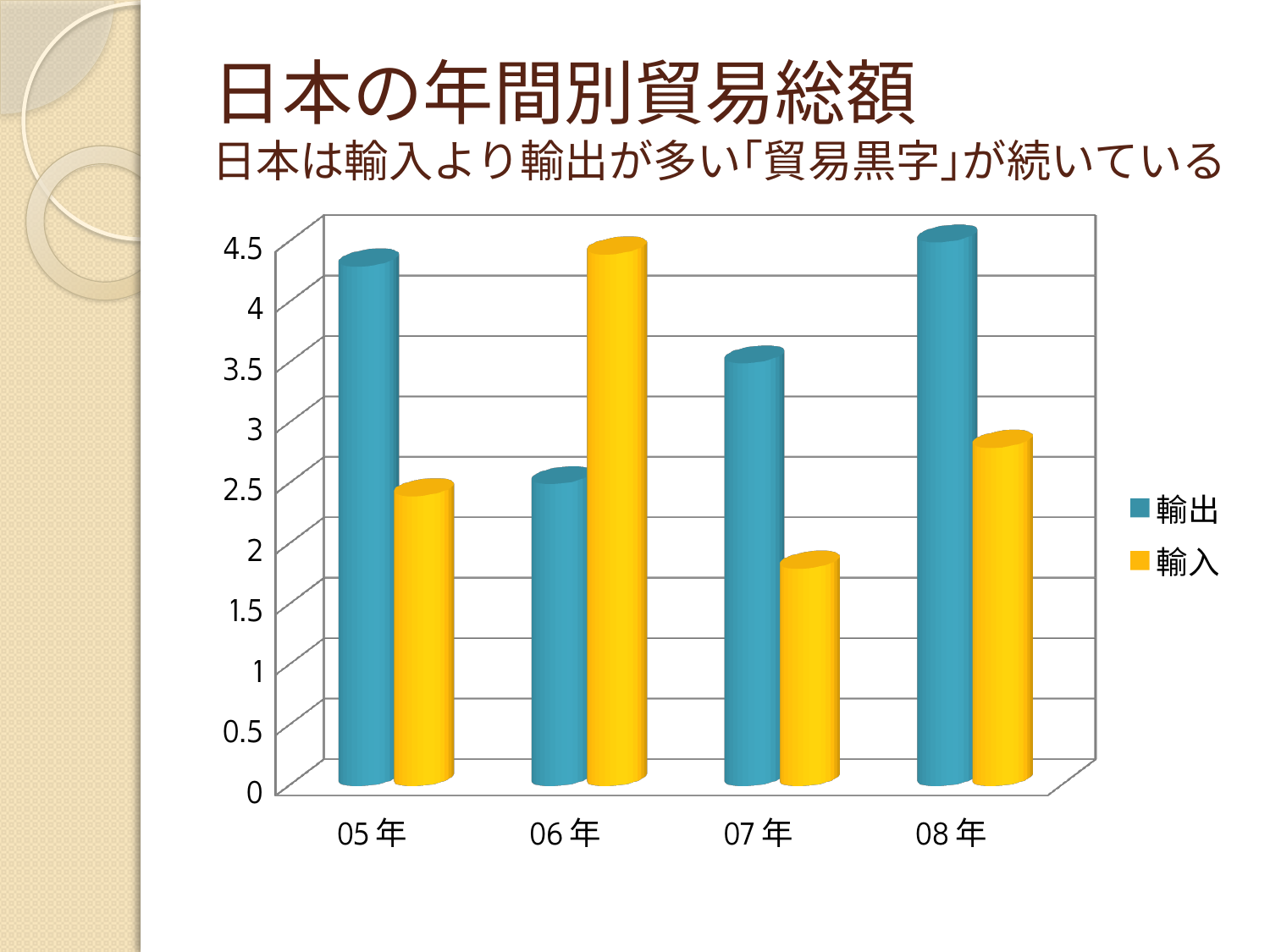

# 日本の年間別貿易総額 日本は輸入より輸出が多い｢貿易黒字｣が続いている

[unsupported chart]